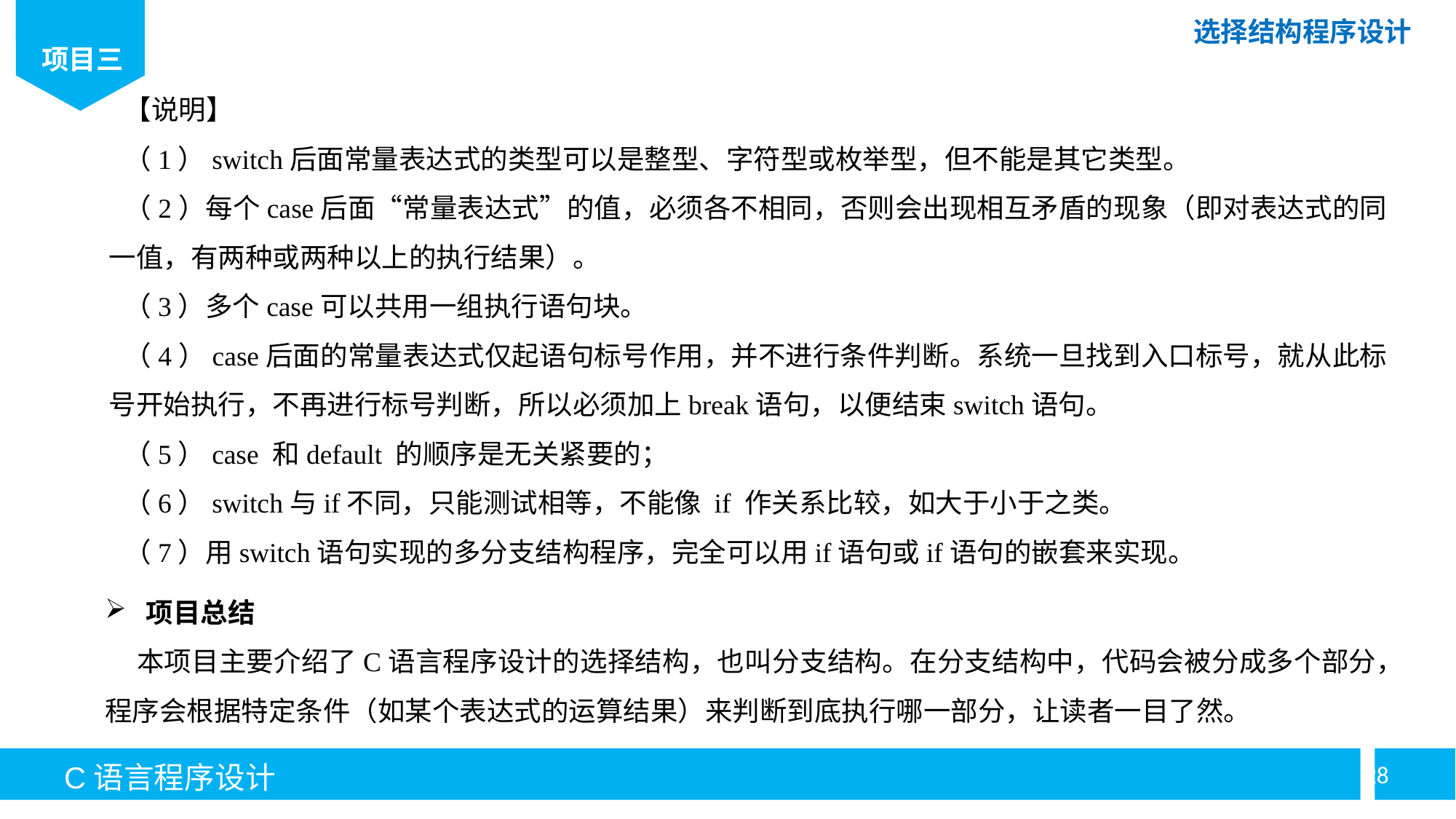

【说明】
（1）switch后面常量表达式的类型可以是整型、字符型或枚举型，但不能是其它类型。
（2）每个case后面“常量表达式”的值，必须各不相同，否则会出现相互矛盾的现象（即对表达式的同一值，有两种或两种以上的执行结果）。
（3）多个case可以共用一组执行语句块。
（4）case后面的常量表达式仅起语句标号作用，并不进行条件判断。系统一旦找到入口标号，就从此标号开始执行，不再进行标号判断，所以必须加上break语句，以便结束switch语句。
（5）case 和default 的顺序是无关紧要的；
（6）switch与if不同，只能测试相等，不能像 if 作关系比较，如大于小于之类。
（7）用switch语句实现的多分支结构程序，完全可以用if语句或if语句的嵌套来实现。

项目总结
本项目主要介绍了C语言程序设计的选择结构，也叫分支结构。在分支结构中，代码会被分成多个部分，程序会根据特定条件（如某个表达式的运算结果）来判断到底执行哪一部分，让读者一目了然。